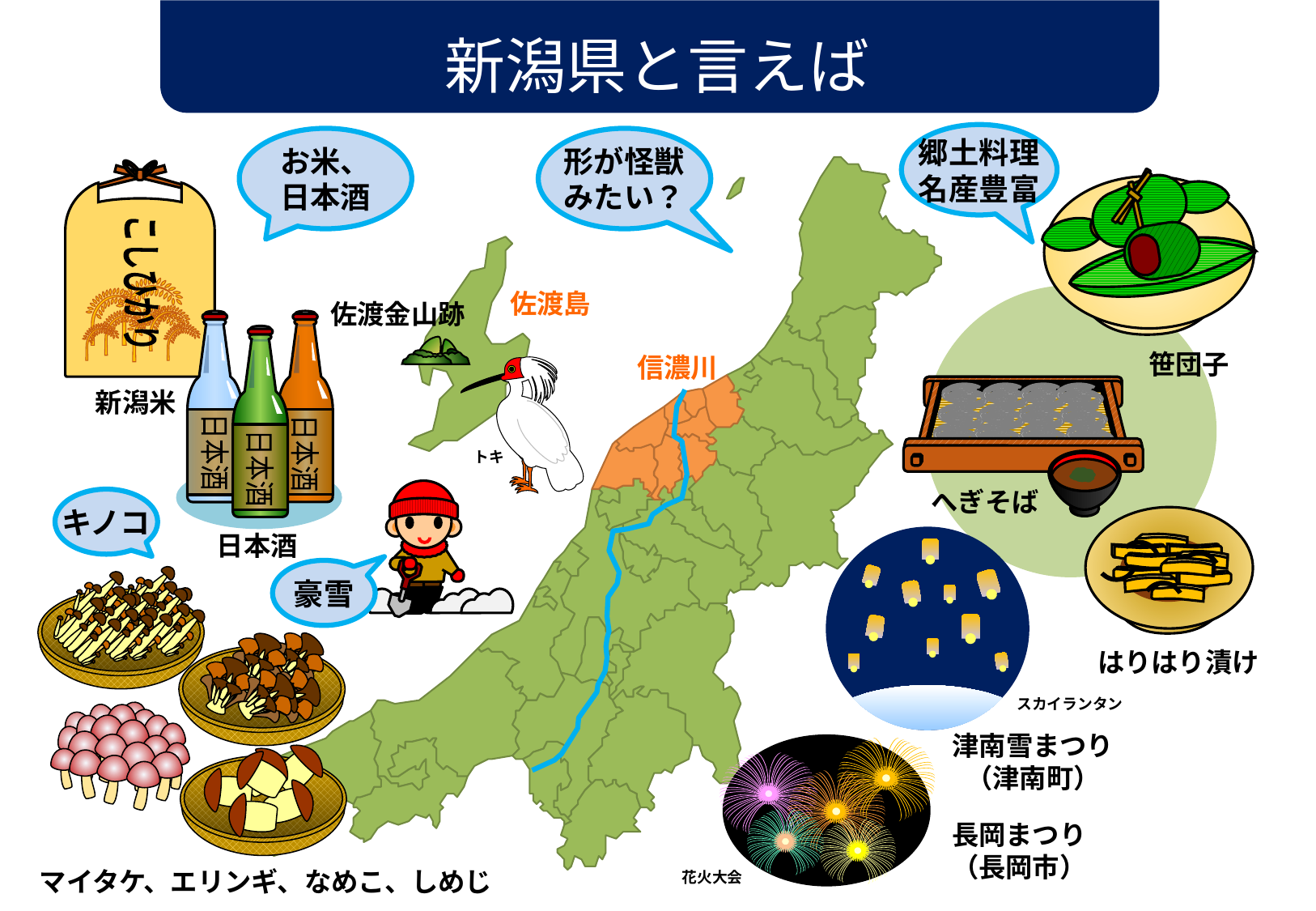

新潟県と言えば
郷土料理
名産豊富
お米、
日本酒
形が怪獣
みたい？

こしひかり

佐渡島

佐渡金山跡

日本酒

日本酒

日本酒

笹団子
信濃川

新潟米

トキ
へぎそば

キノコ

日本酒

豪雪

はりはり漬け
スカイランタン

津南雪まつり
（津南町）

長岡まつり
（長岡市）
マイタケ、エリンギ、なめこ、しめじ
花火大会